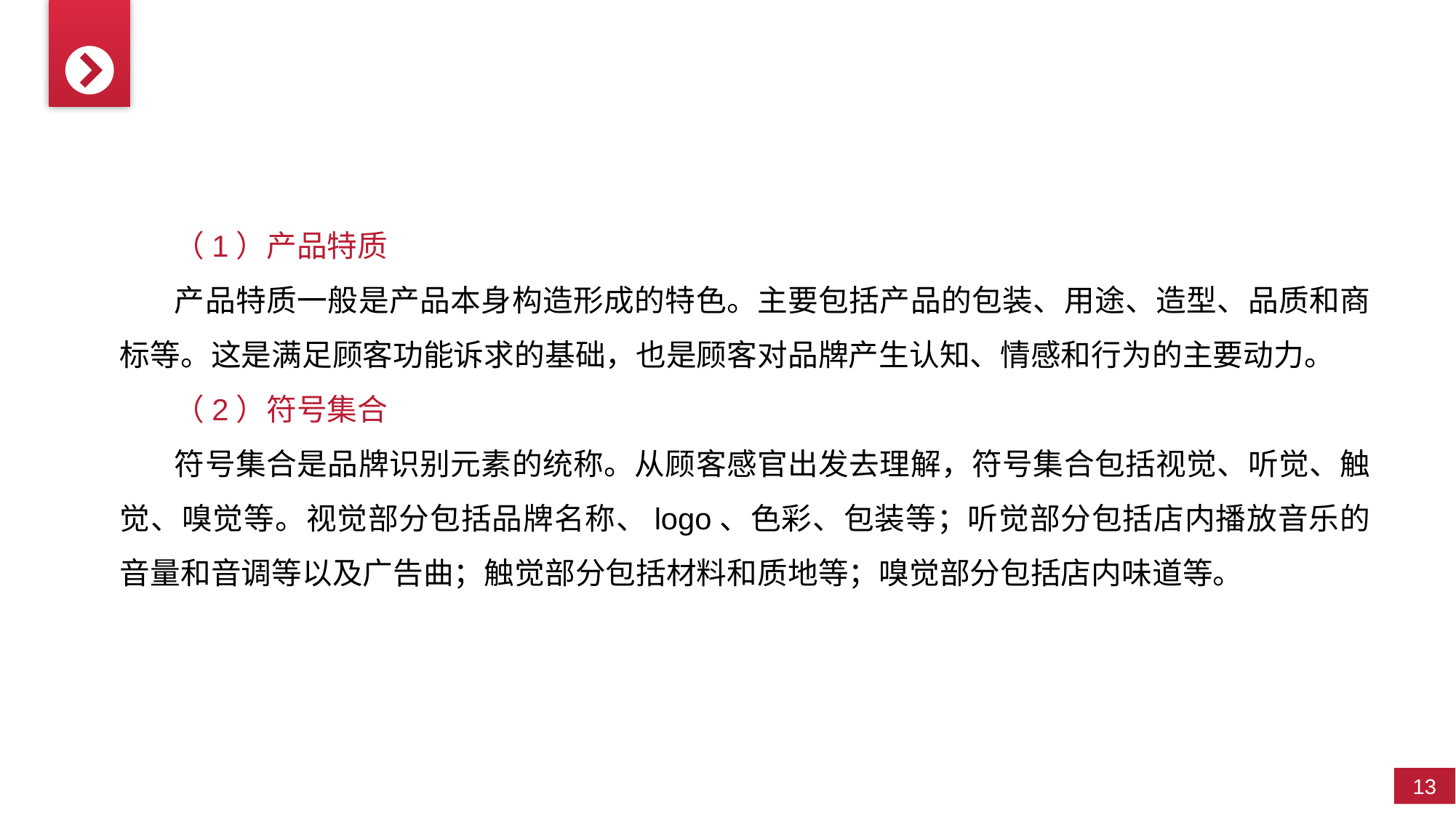

（1）产品特质
产品特质一般是产品本身构造形成的特色。主要包括产品的包装、用途、造型、品质和商标等。这是满足顾客功能诉求的基础，也是顾客对品牌产生认知、情感和行为的主要动力。
（2）符号集合
符号集合是品牌识别元素的统称。从顾客感官出发去理解，符号集合包括视觉、听觉、触觉、嗅觉等。视觉部分包括品牌名称、logo、色彩、包装等；听觉部分包括店内播放音乐的音量和音调等以及广告曲；触觉部分包括材料和质地等；嗅觉部分包括店内味道等。